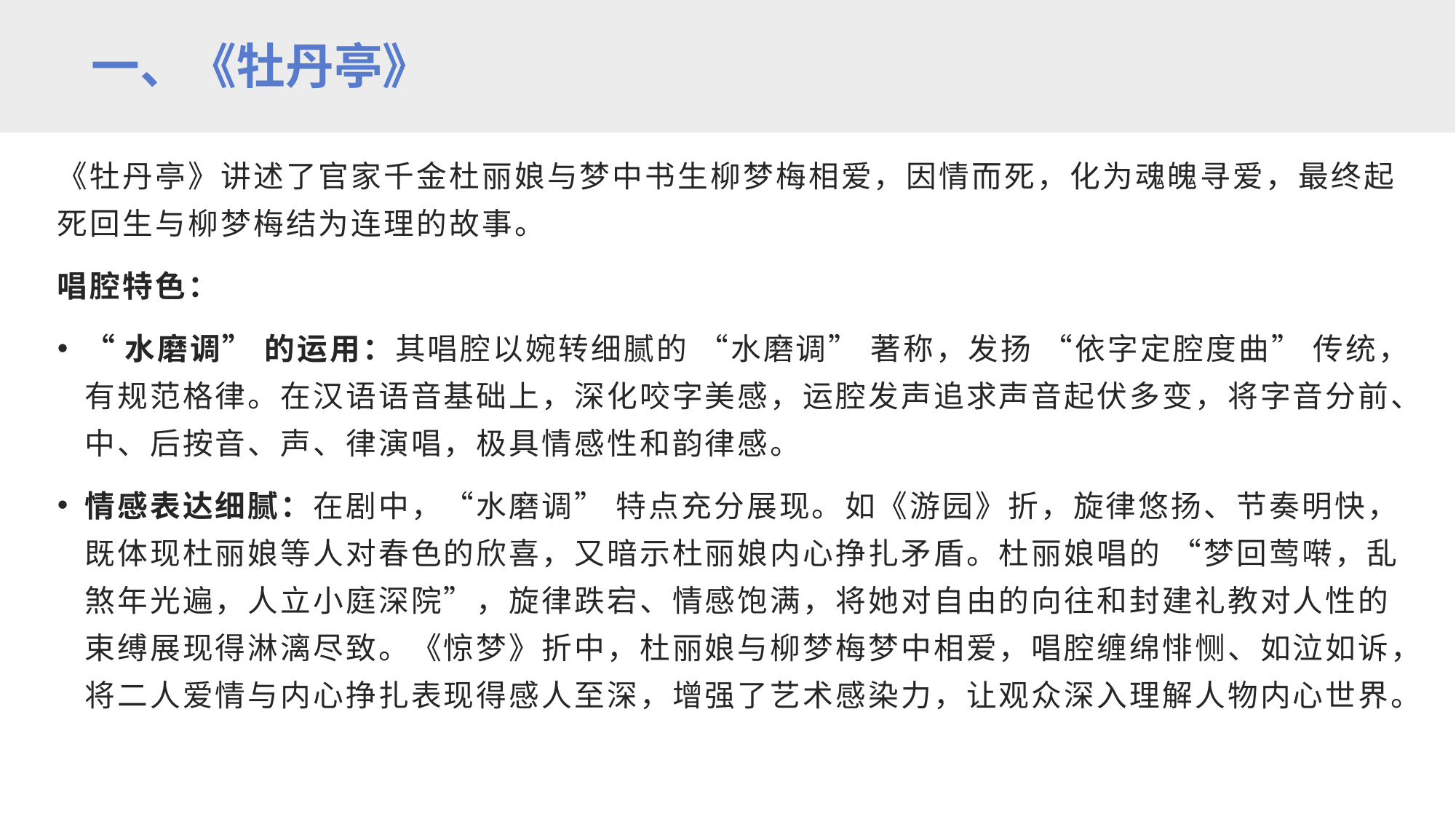

一、《牡丹亭》
《牡丹亭》讲述了官家千金杜丽娘与梦中书生柳梦梅相爱，因情而死，化为魂魄寻爱，最终起死回生与柳梦梅结为连理的故事。
唱腔特色：
“水磨调” 的运用：其唱腔以婉转细腻的 “水磨调” 著称，发扬 “依字定腔度曲” 传统，有规范格律。在汉语语音基础上，深化咬字美感，运腔发声追求声音起伏多变，将字音分前、中、后按音、声、律演唱，极具情感性和韵律感。
情感表达细腻：在剧中，“水磨调” 特点充分展现。如《游园》折，旋律悠扬、节奏明快，既体现杜丽娘等人对春色的欣喜，又暗示杜丽娘内心挣扎矛盾。杜丽娘唱的 “梦回莺啭，乱煞年光遍，人立小庭深院”，旋律跌宕、情感饱满，将她对自由的向往和封建礼教对人性的束缚展现得淋漓尽致。《惊梦》折中，杜丽娘与柳梦梅梦中相爱，唱腔缠绵悱恻、如泣如诉，将二人爱情与内心挣扎表现得感人至深，增强了艺术感染力，让观众深入理解人物内心世界。